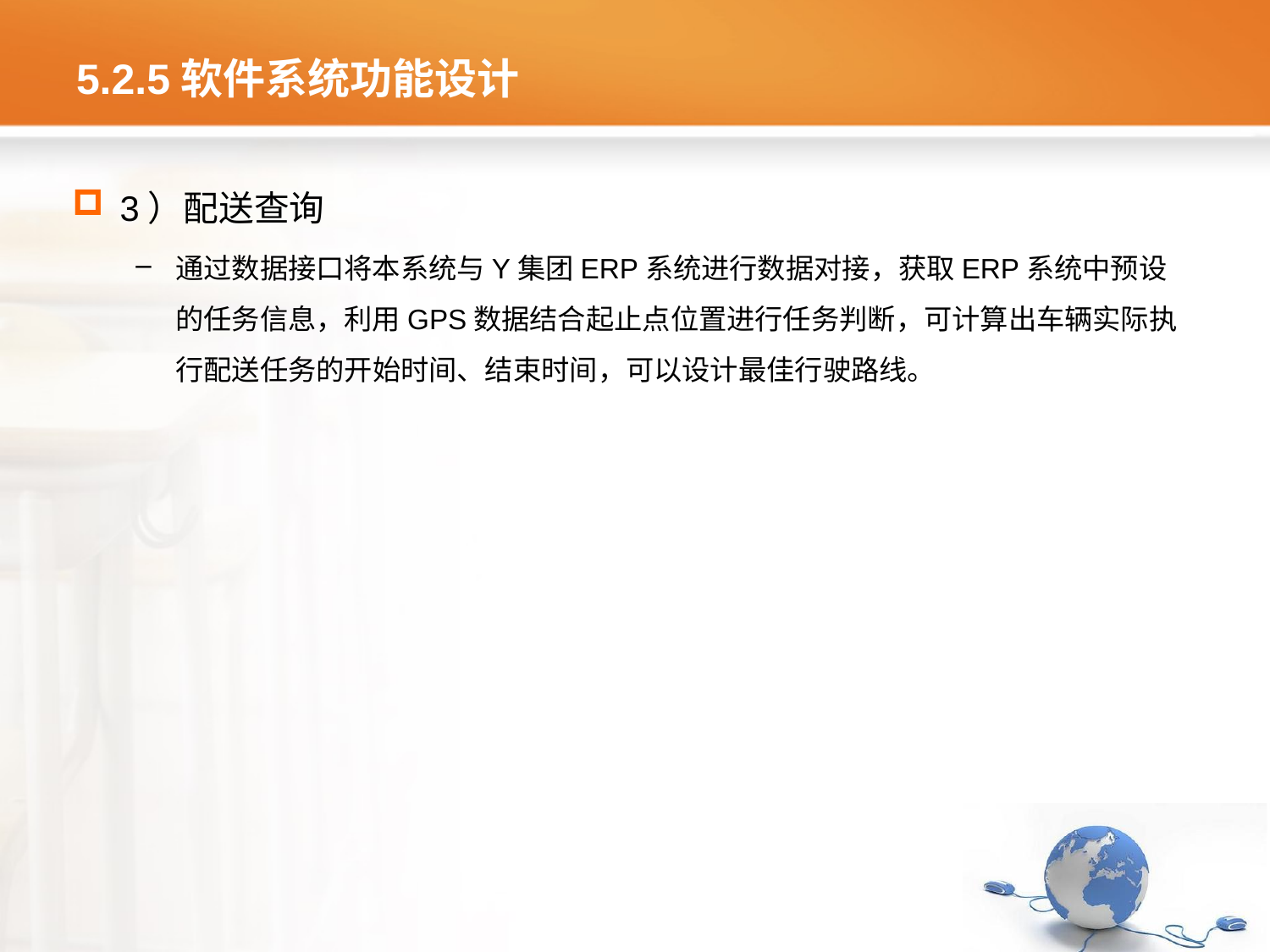

# 5.2.5软件系统功能设计
3）配送查询
通过数据接口将本系统与Y集团ERP系统进行数据对接，获取ERP系统中预设的任务信息，利用GPS数据结合起止点位置进行任务判断，可计算出车辆实际执行配送任务的开始时间、结束时间，可以设计最佳行驶路线。